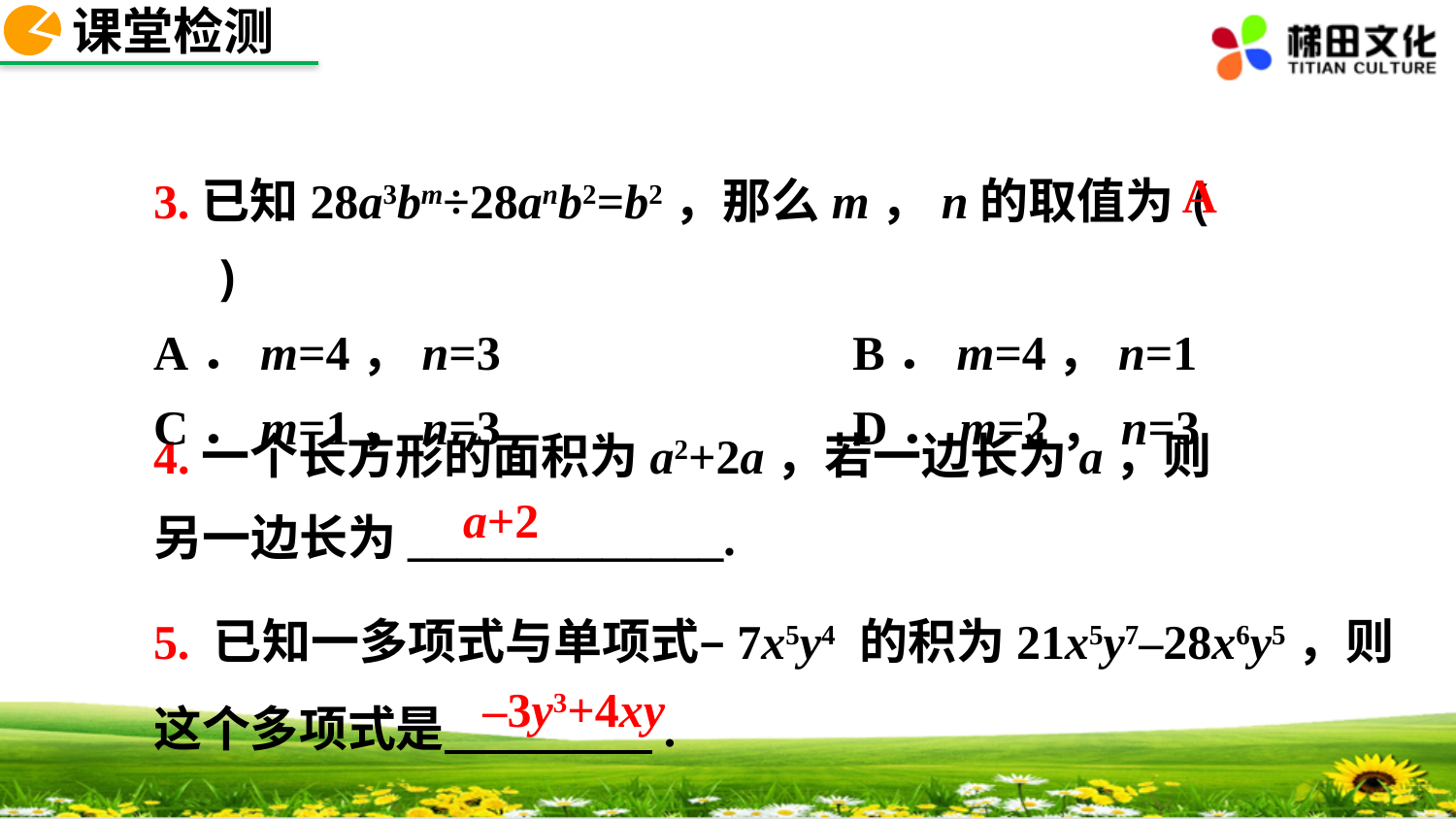

课堂检测

3.已知28a3bm÷28anb2=b2，那么m，n的取值为(　　)
A．m=4，n=3                             B．m=4，n=1
C．m=1，n=3                             D．m=2，n=3
A
4.一个长方形的面积为a2+2a，若一边长为a，则另一边长为_____________.
a+2
5. 已知一多项式与单项式–7x5y4 的积为21x5y7–28x6y5，则这个多项式是                   .
–3y3+4xy